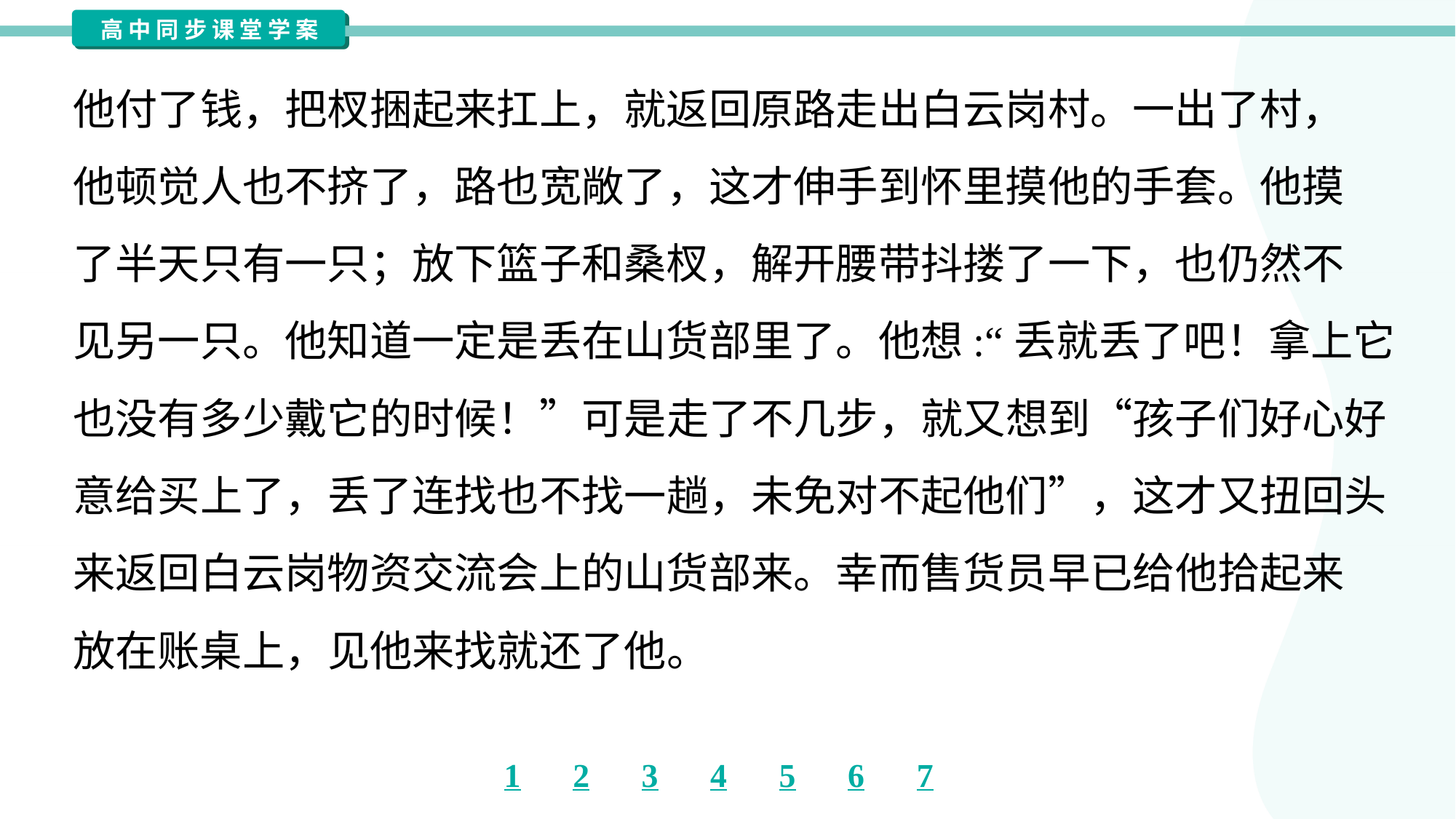

他付了钱，把杈捆起来扛上，就返回原路走出白云岗村。一出了村，
他顿觉人也不挤了，路也宽敞了，这才伸手到怀里摸他的手套。他摸
了半天只有一只；放下篮子和桑杈，解开腰带抖搂了一下，也仍然不
见另一只。他知道一定是丢在山货部里了。他想:“丢就丢了吧！拿上它
也没有多少戴它的时候！”可是走了不几步，就又想到“孩子们好心好
意给买上了，丢了连找也不找一趟，未免对不起他们”，这才又扭回头
来返回白云岗物资交流会上的山货部来。幸而售货员早已给他拾起来
放在账桌上，见他来找就还了他。